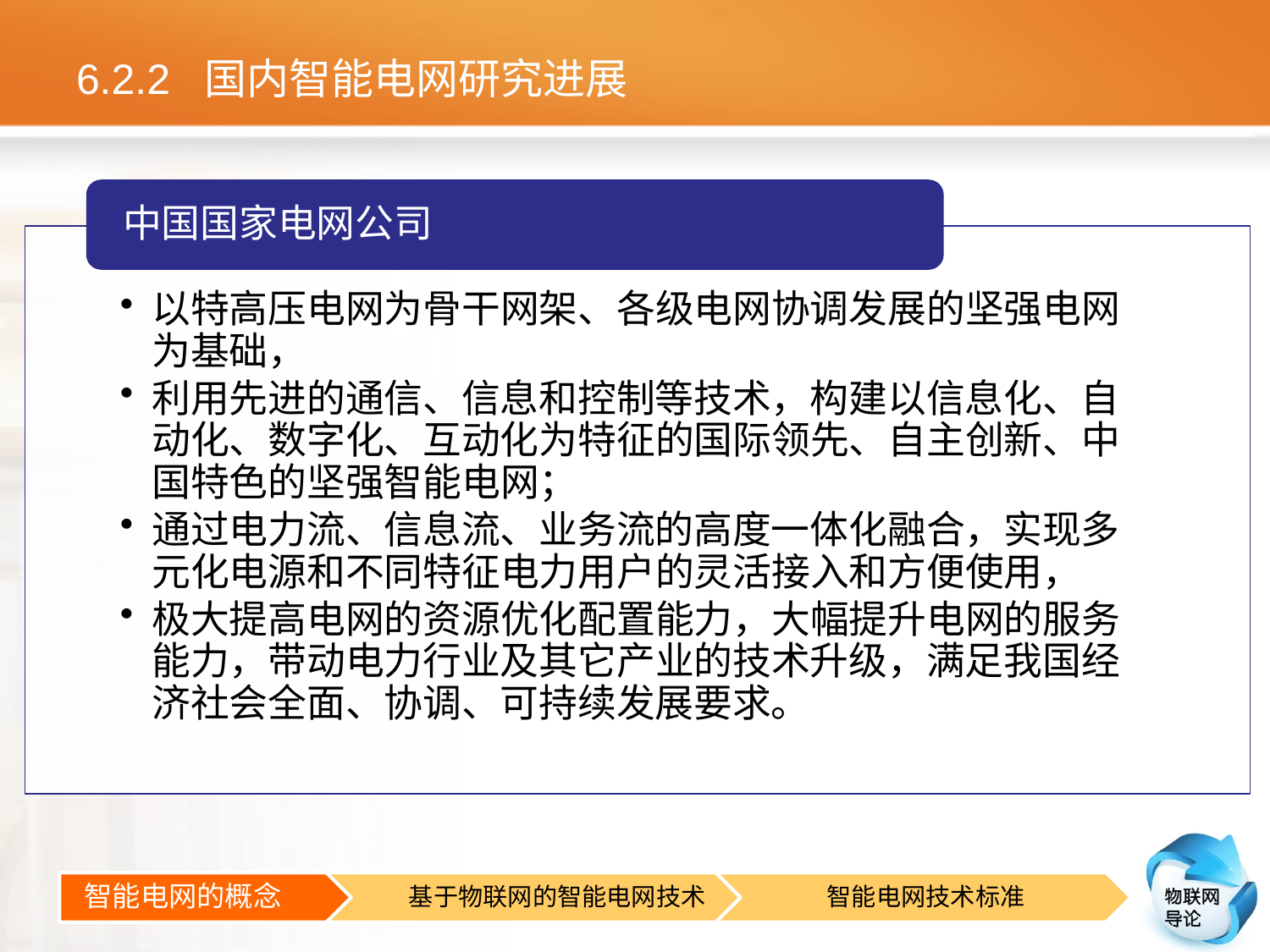

# 6.2.2  国内智能电网研究进展
以特高压电网为骨干网架、各级电网协调发展的坚强电网为基础，
利用先进的通信、信息和控制等技术，构建以信息化、自动化、数字化、互动化为特征的国际领先、自主创新、中国特色的坚强智能电网；
通过电力流、信息流、业务流的高度一体化融合，实现多元化电源和不同特征电力用户的灵活接入和方便使用，
极大提高电网的资源优化配置能力，大幅提升电网的服务能力，带动电力行业及其它产业的技术升级，满足我国经济社会全面、协调、可持续发展要求。
中国国家电网公司